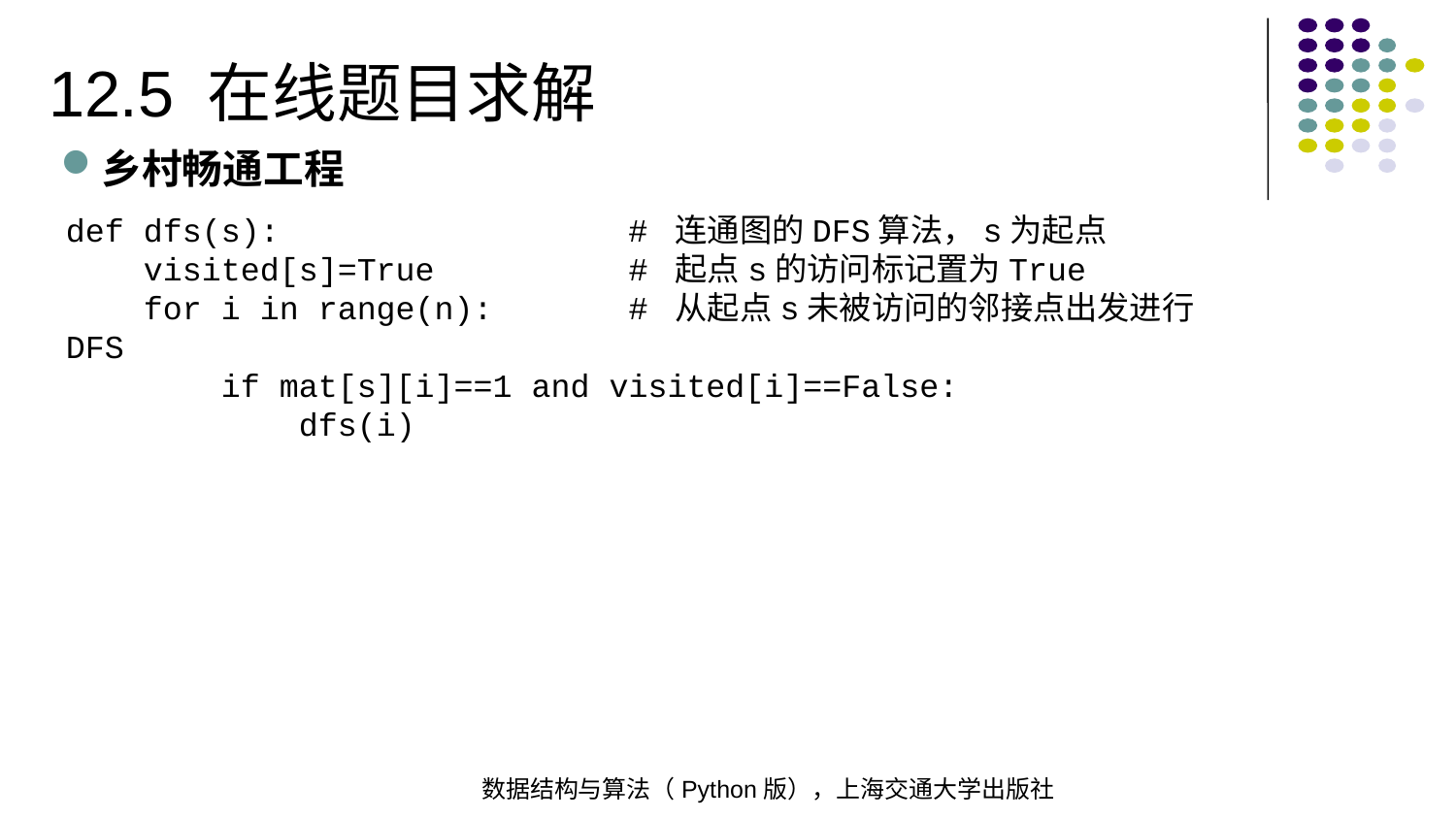

12.5 在线题目求解
乡村畅通工程
def dfs(s):                  # 连通图的DFS算法，s为起点
    visited[s]=True          # 起点s的访问标记置为True
    for i in range(n):       # 从起点s未被访问的邻接点出发进行DFS
        if mat[s][i]==1 and visited[i]==False:
            dfs(i)